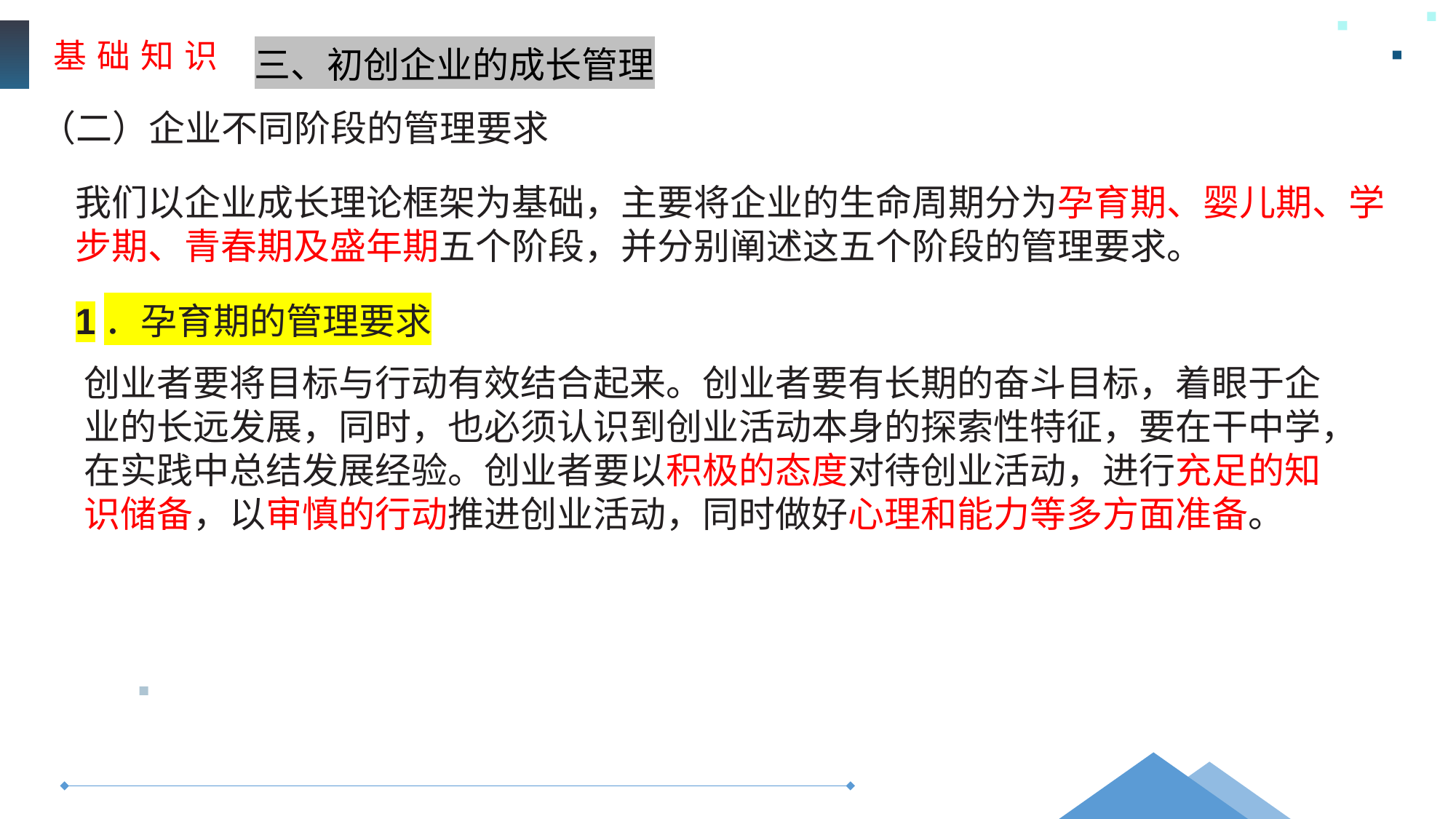

基 础 知 识

三、初创企业的成长管理
（二）企业不同阶段的管理要求
我们以企业成长理论框架为基础，主要将企业的生命周期分为孕育期、婴儿期、学步期、青春期及盛年期五个阶段，并分别阐述这五个阶段的管理要求。
1．孕育期的管理要求
创业者要将目标与行动有效结合起来。创业者要有长期的奋斗目标，着眼于企业的长远发展，同时，也必须认识到创业活动本身的探索性特征，要在干中学，在实践中总结发展经验。创业者要以积极的态度对待创业活动，进行充足的知识储备，以审慎的行动推进创业活动，同时做好心理和能力等多方面准备。